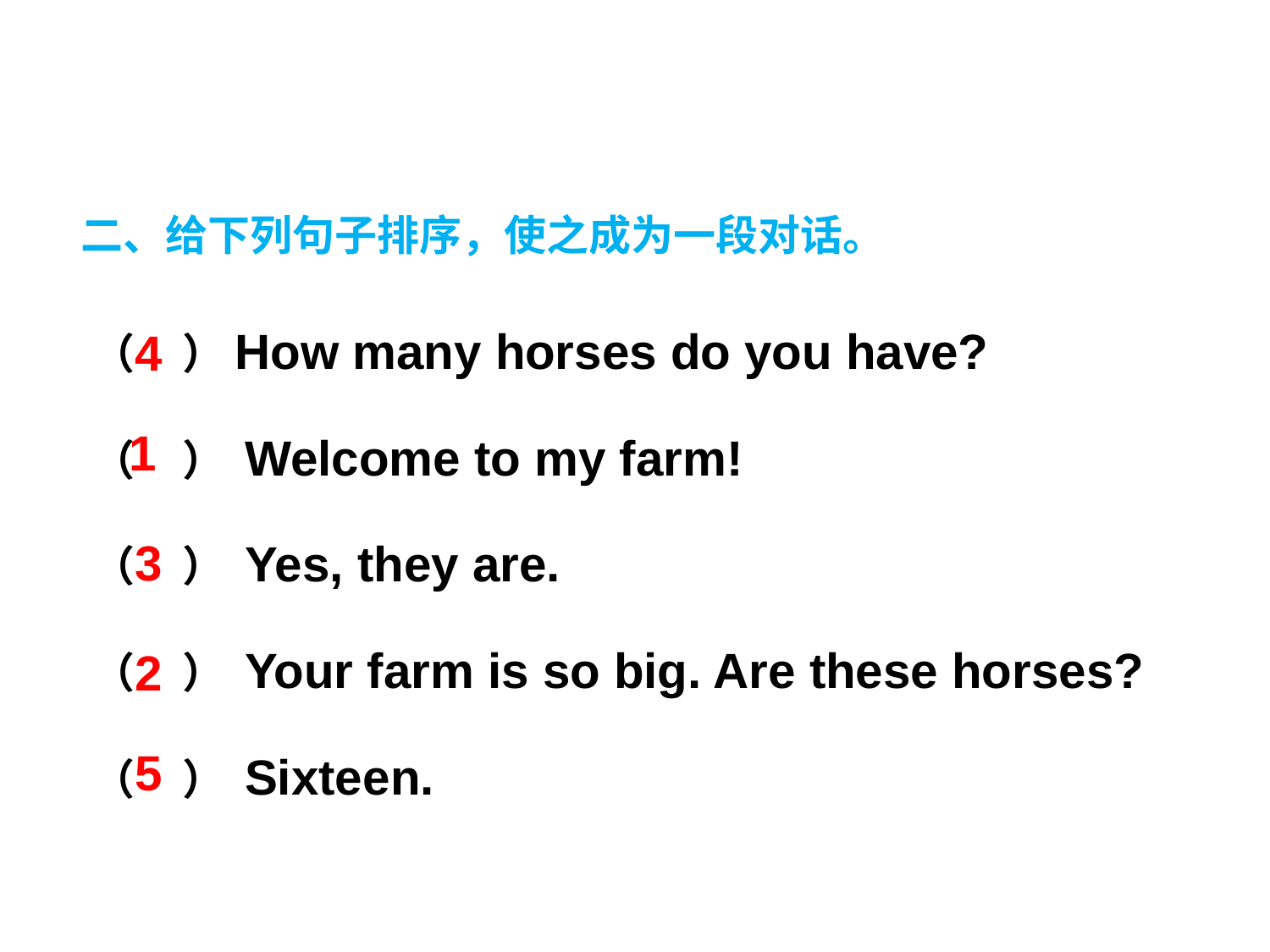

二、给下列句子排序，使之成为一段对话。
（     ）How many horses do you have?
（     ） Welcome to my farm!
（     ） Yes, they are.
（     ） Your farm is so big. Are these horses?
（     ） Sixteen.
4
1
3
2
5